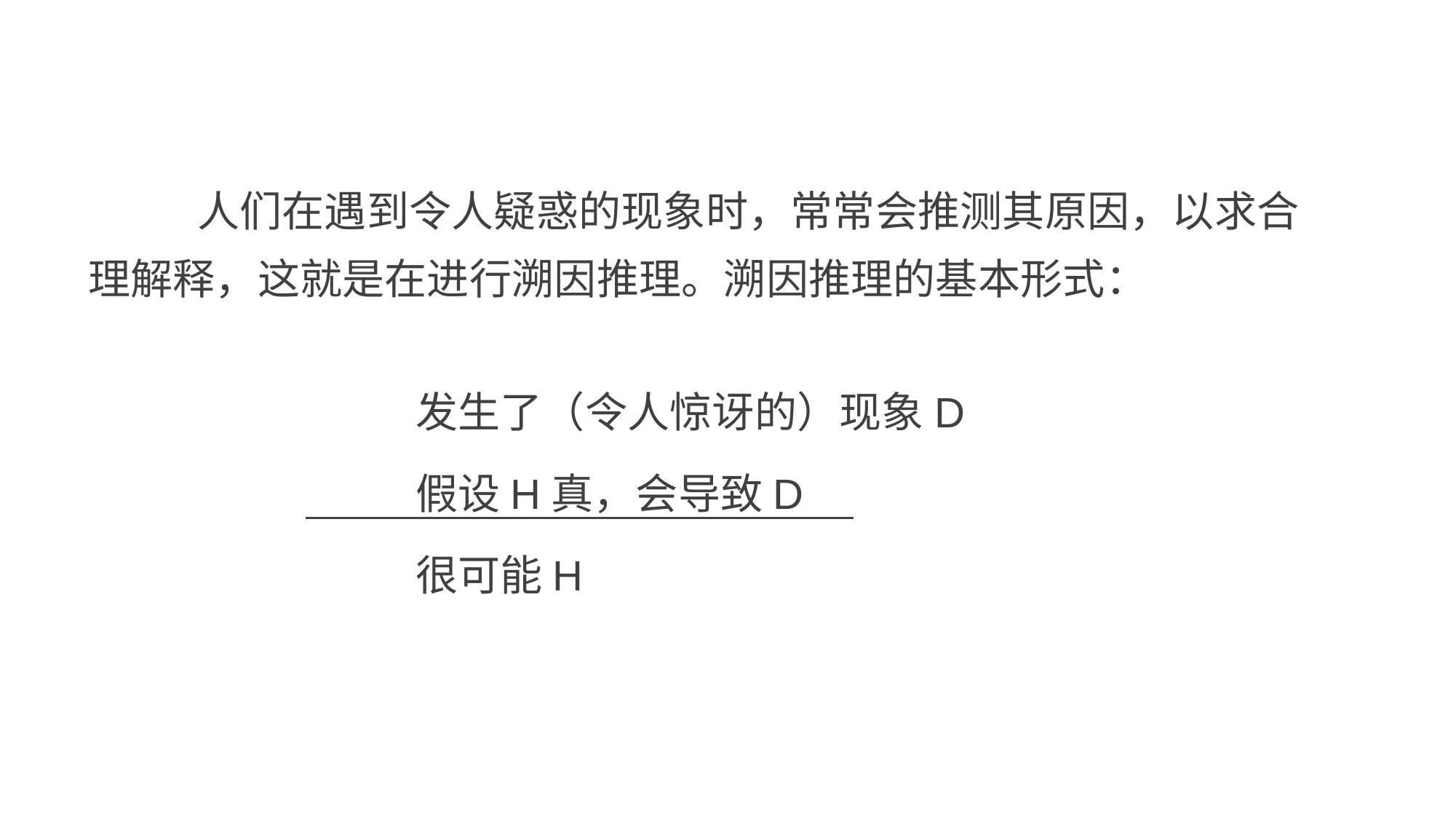

人们在遇到令人疑惑的现象时，常常会推测其原因，以求合 理解释，这就是在进行溯因推理。溯因推理的基本形式：
发生了（令人惊讶的）现象D
假设H真，会导致D
很可能H